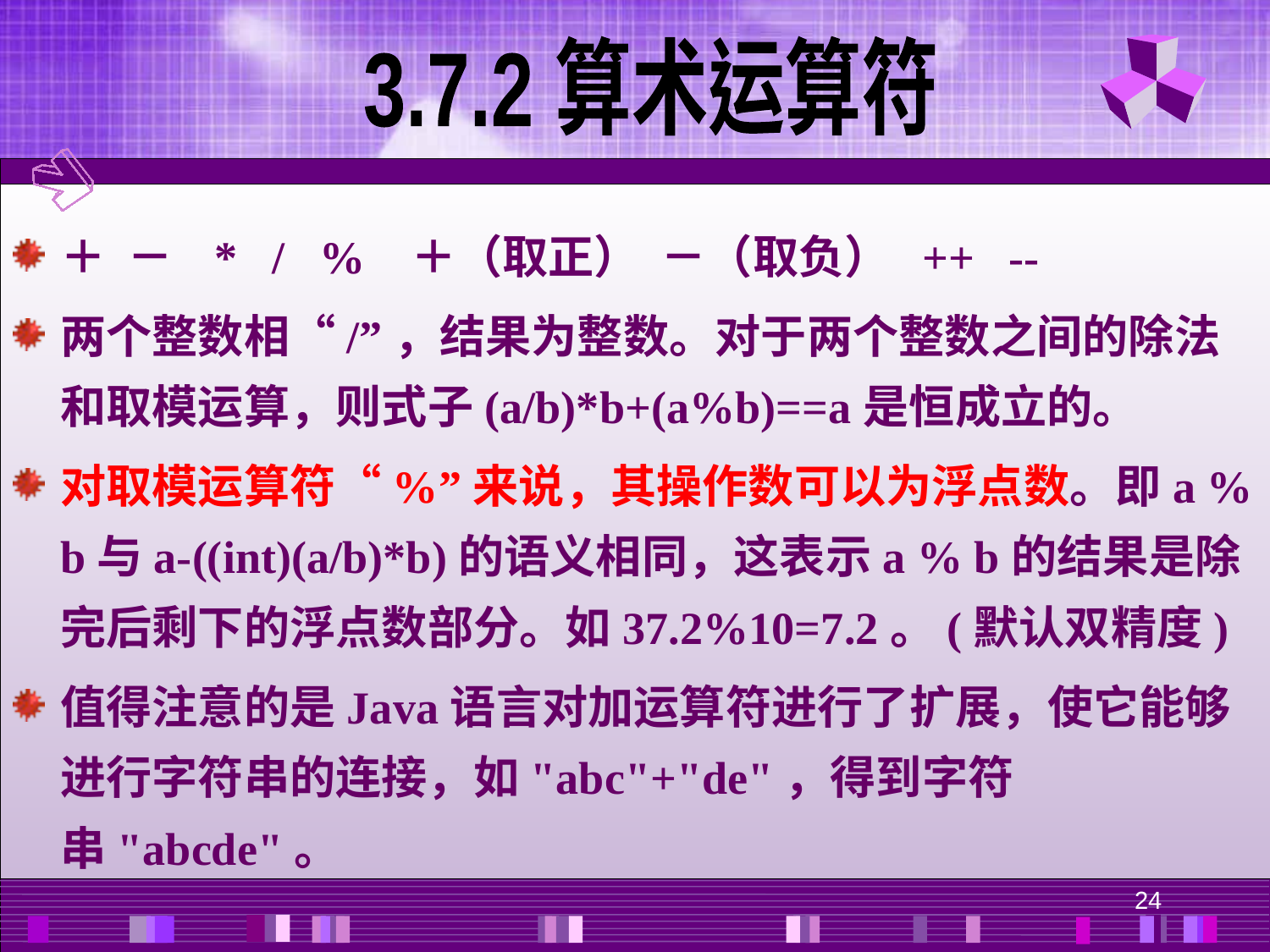

3.7.2 算术运算符

＋  －   *   /   %   ＋（取正）  －（取负）  ++   --
两个整数相“/”，结果为整数。对于两个整数之间的除法和取模运算，则式子(a/b)*b+(a%b)==a是恒成立的。
对取模运算符“%”来说，其操作数可以为浮点数。即a % b与a-((int)(a/b)*b)的语义相同，这表示a % b的结果是除完后剩下的浮点数部分。如37.2%10=7.2。(默认双精度)
值得注意的是Java语言对加运算符进行了扩展，使它能够进行字符串的连接，如"abc"+"de"，得到字符串"abcde"。
24